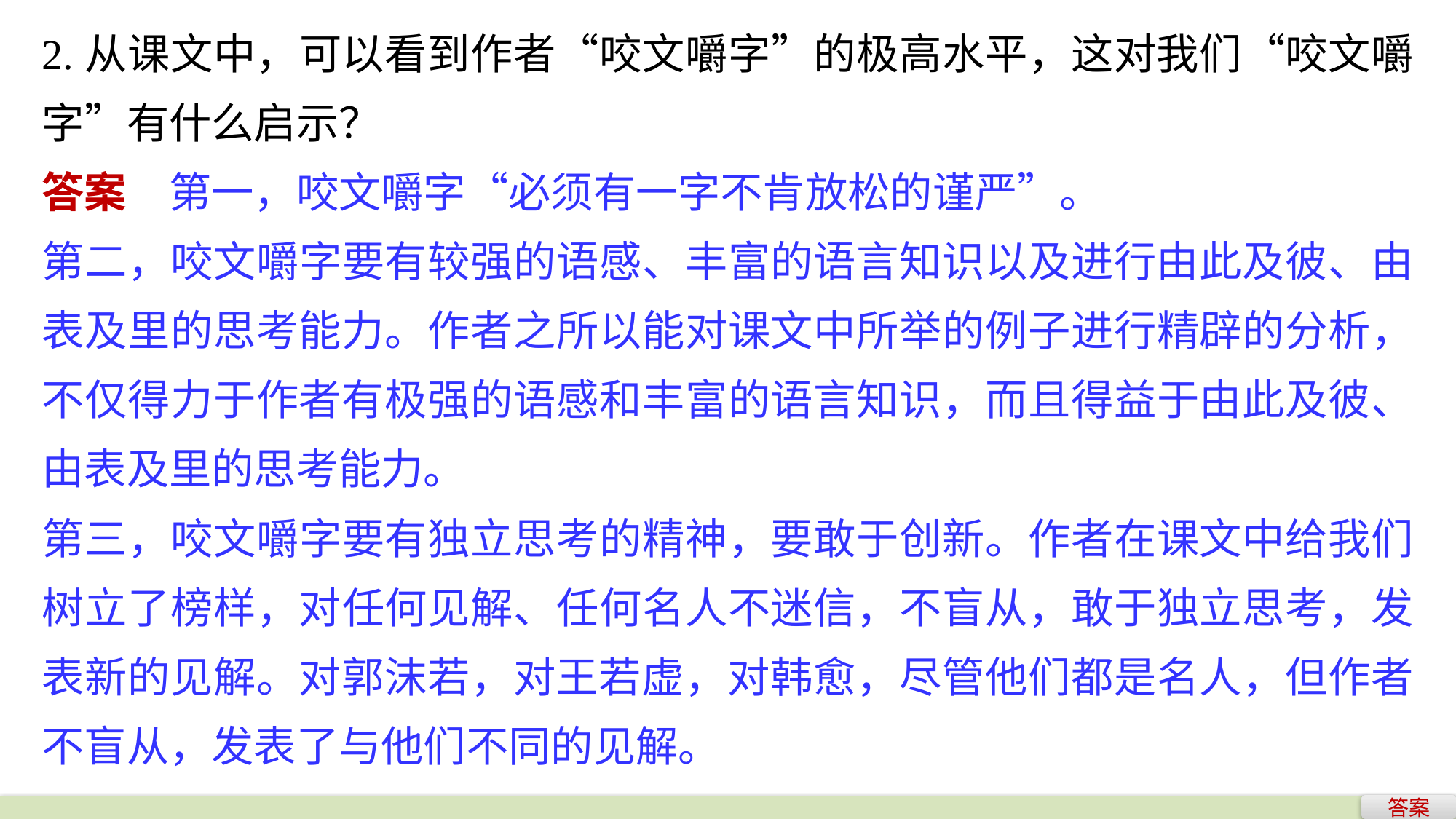

2.从课文中，可以看到作者“咬文嚼字”的极高水平，这对我们“咬文嚼字”有什么启示？
答案　第一，咬文嚼字“必须有一字不肯放松的谨严”。
第二，咬文嚼字要有较强的语感、丰富的语言知识以及进行由此及彼、由表及里的思考能力。作者之所以能对课文中所举的例子进行精辟的分析，不仅得力于作者有极强的语感和丰富的语言知识，而且得益于由此及彼、由表及里的思考能力。
第三，咬文嚼字要有独立思考的精神，要敢于创新。作者在课文中给我们树立了榜样，对任何见解、任何名人不迷信，不盲从，敢于独立思考，发表新的见解。对郭沫若，对王若虚，对韩愈，尽管他们都是名人，但作者不盲从，发表了与他们不同的见解。
答案